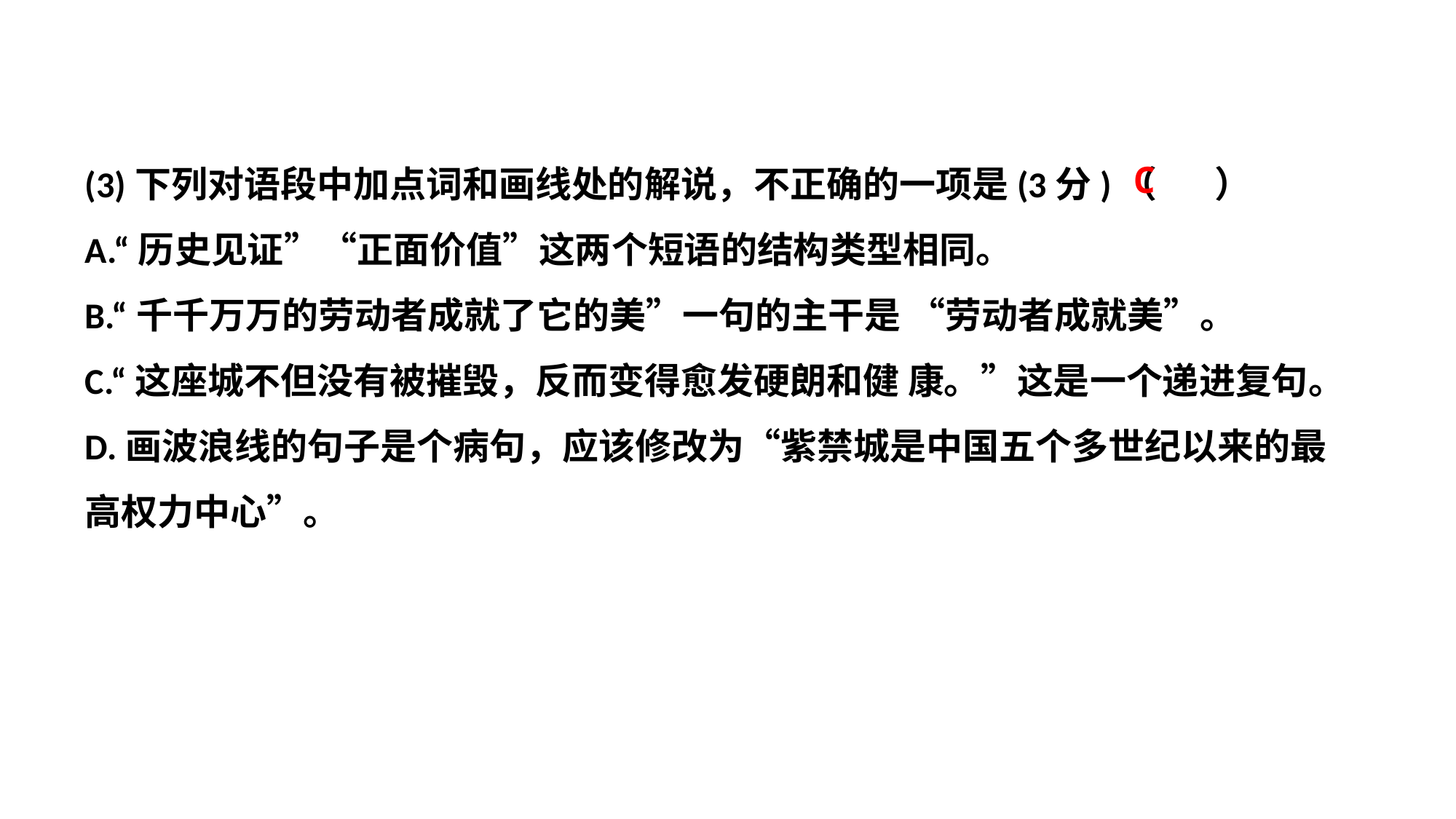

(3)下列对语段中加点词和画线处的解说，不正确的一项是(3分)（       ）
A.“历史见证”“正面价值”这两个短语的结构类型相同。
B.“千千万万的劳动者成就了它的美”一句的主干是 “劳动者成就美”。
C.“这座城不但没有被摧毁，反而变得愈发硬朗和健 康。”这是一个递进复句。
D.画波浪线的句子是个病句，应该修改为“紫禁城是中国五个多世纪以来的最高权力中心”。
C